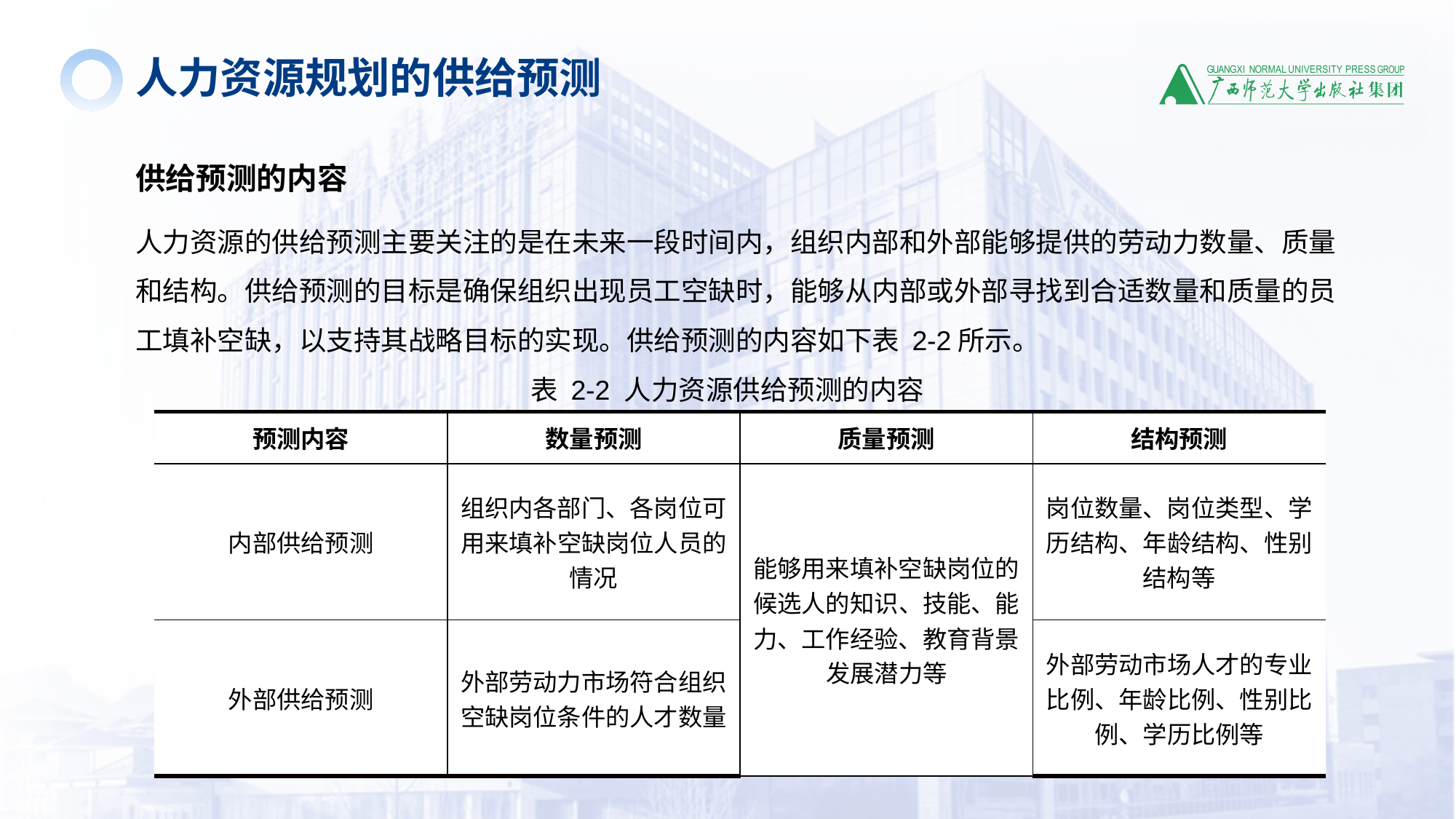

人力资源规划的供给预测

供给预测的内容
人力资源的供给预测主要关注的是在未来一段时间内，组织内部和外部能够提供的劳动力数量、质量和结构。供给预测的目标是确保组织出现员工空缺时，能够从内部或外部寻找到合适数量和质量的员工填补空缺，以支持其战略目标的实现。供给预测的内容如下表 2-2所示。
表 2-2 人力资源供给预测的内容
| 预测内容 | 数量预测 | 质量预测 | 结构预测 |
| --- | --- | --- | --- |
| 内部供给预测 | 组织内各部门、各岗位可用来填补空缺岗位人员的情况 | 能够用来填补空缺岗位的候选人的知识、技能、能力、工作经验、教育背景发展潜力等 | 岗位数量、岗位类型、学历结构、年龄结构、性别结构等 |
| 外部供给预测 | 外部劳动力市场符合组织空缺岗位条件的人才数量 |  | 外部劳动市场人才的专业比例、年龄比例、性别比例、学历比例等 |